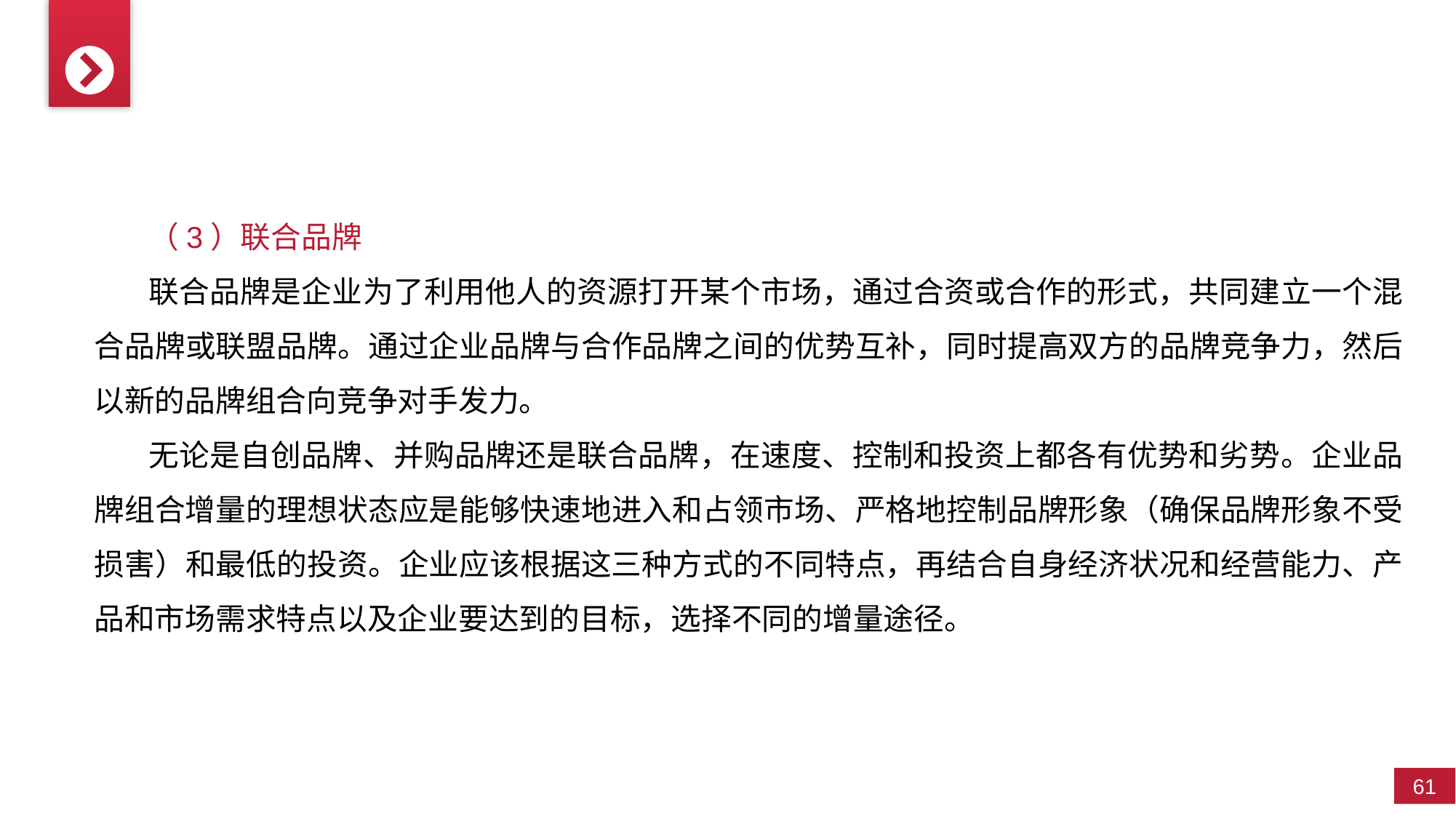

（3）联合品牌
联合品牌是企业为了利用他人的资源打开某个市场，通过合资或合作的形式，共同建立一个混合品牌或联盟品牌。通过企业品牌与合作品牌之间的优势互补，同时提高双方的品牌竞争力，然后以新的品牌组合向竞争对手发力。
无论是自创品牌、并购品牌还是联合品牌，在速度、控制和投资上都各有优势和劣势。企业品牌组合增量的理想状态应是能够快速地进入和占领市场、严格地控制品牌形象（确保品牌形象不受损害）和最低的投资。企业应该根据这三种方式的不同特点，再结合自身经济状况和经营能力、产品和市场需求特点以及企业要达到的目标，选择不同的增量途径。